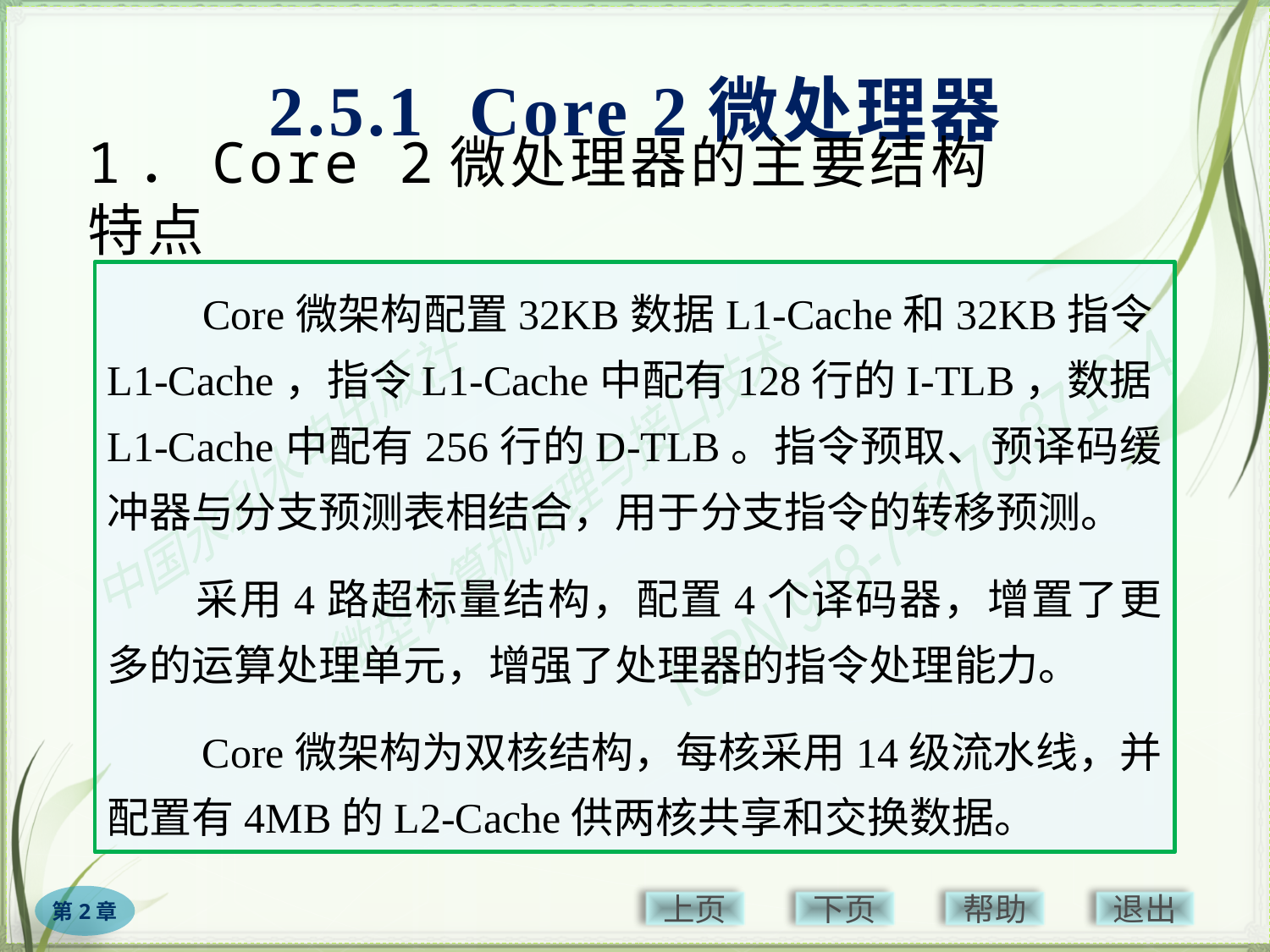

2.5.1  Core 2微处理器
# 1．Core 2微处理器的主要结构特点
　　Core微架构配置32KB数据L1-Cache和32KB指令L1-Cache，指令L1-Cache中配有128行的I-TLB，数据L1-Cache中配有256行的D-TLB。指令预取、预译码缓冲器与分支预测表相结合，用于分支指令的转移预测。
　　采用4路超标量结构，配置4个译码器，增置了更多的运算处理单元，增强了处理器的指令处理能力。
　　Core微架构为双核结构，每核采用14级流水线，并配置有4MB的L2-Cache供两核共享和交换数据。